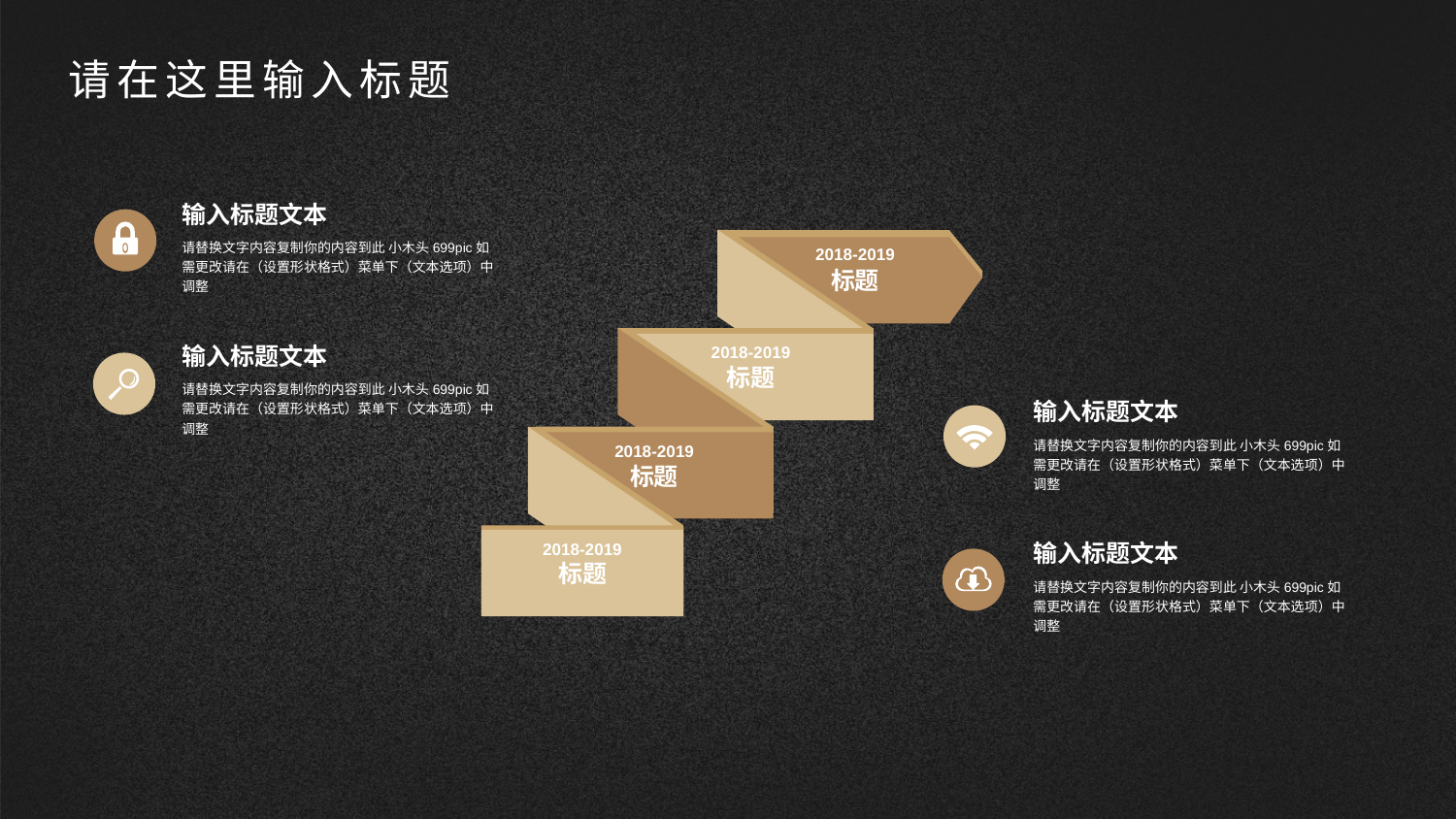

请在这里输入标题
输入标题文本
请替换文字内容复制你的内容到此 小木头699pic如需更改请在（设置形状格式）菜单下（文本选项）中调整

标题
2018-2019

标题
2018-2019

标题
2018-2019
输入标题文本
请替换文字内容复制你的内容到此 小木头699pic如需更改请在（设置形状格式）菜单下（文本选项）中调整

输入标题文本
请替换文字内容复制你的内容到此 小木头699pic如需更改请在（设置形状格式）菜单下（文本选项）中调整

标题
2018-2019
输入标题文本
请替换文字内容复制你的内容到此 小木头699pic如需更改请在（设置形状格式）菜单下（文本选项）中调整